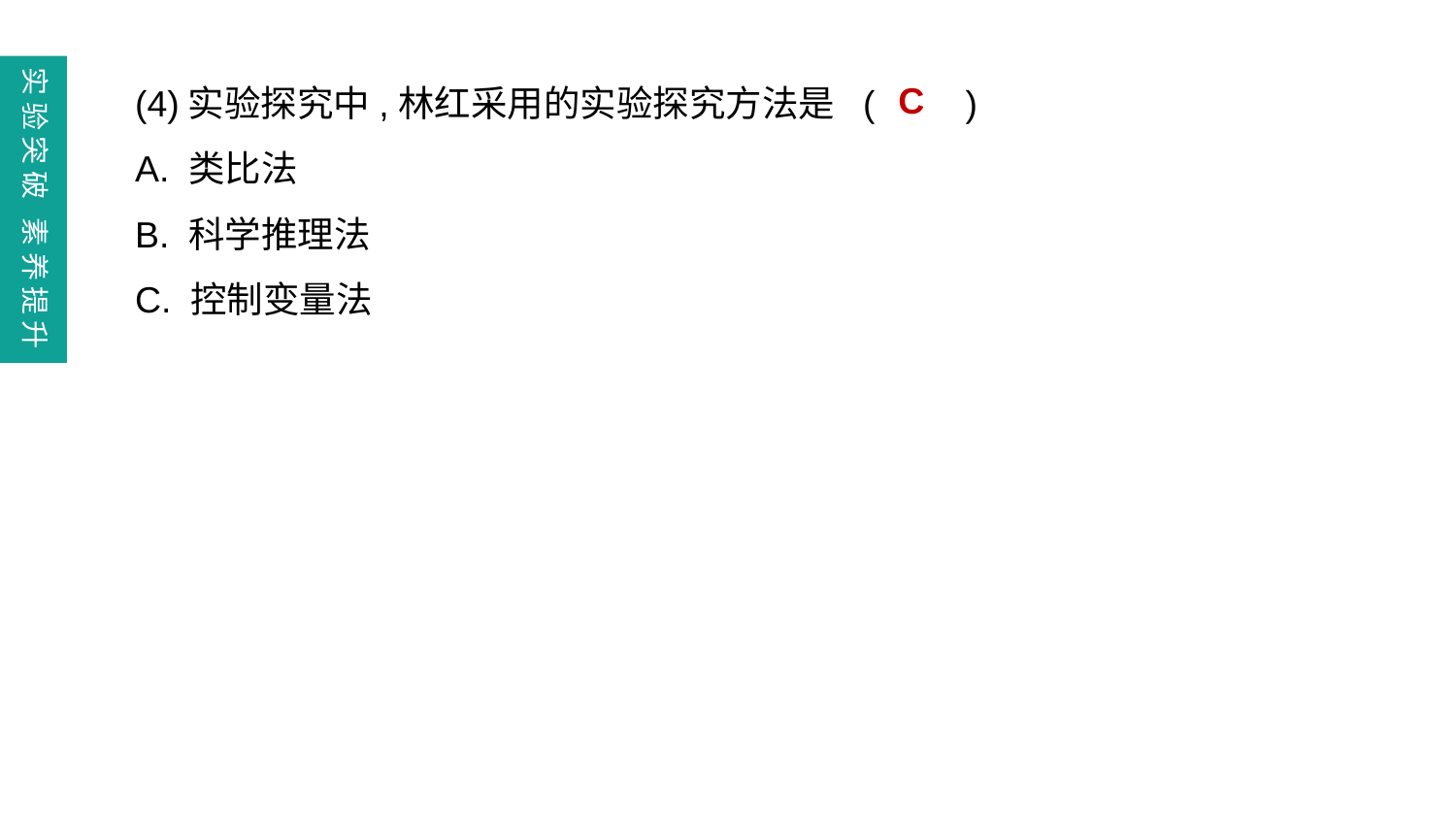

(4)实验探究中,林红采用的实验探究方法是	(　　)
A. 类比法
B. 科学推理法
C. 控制变量法

实验突破 素养提升
C